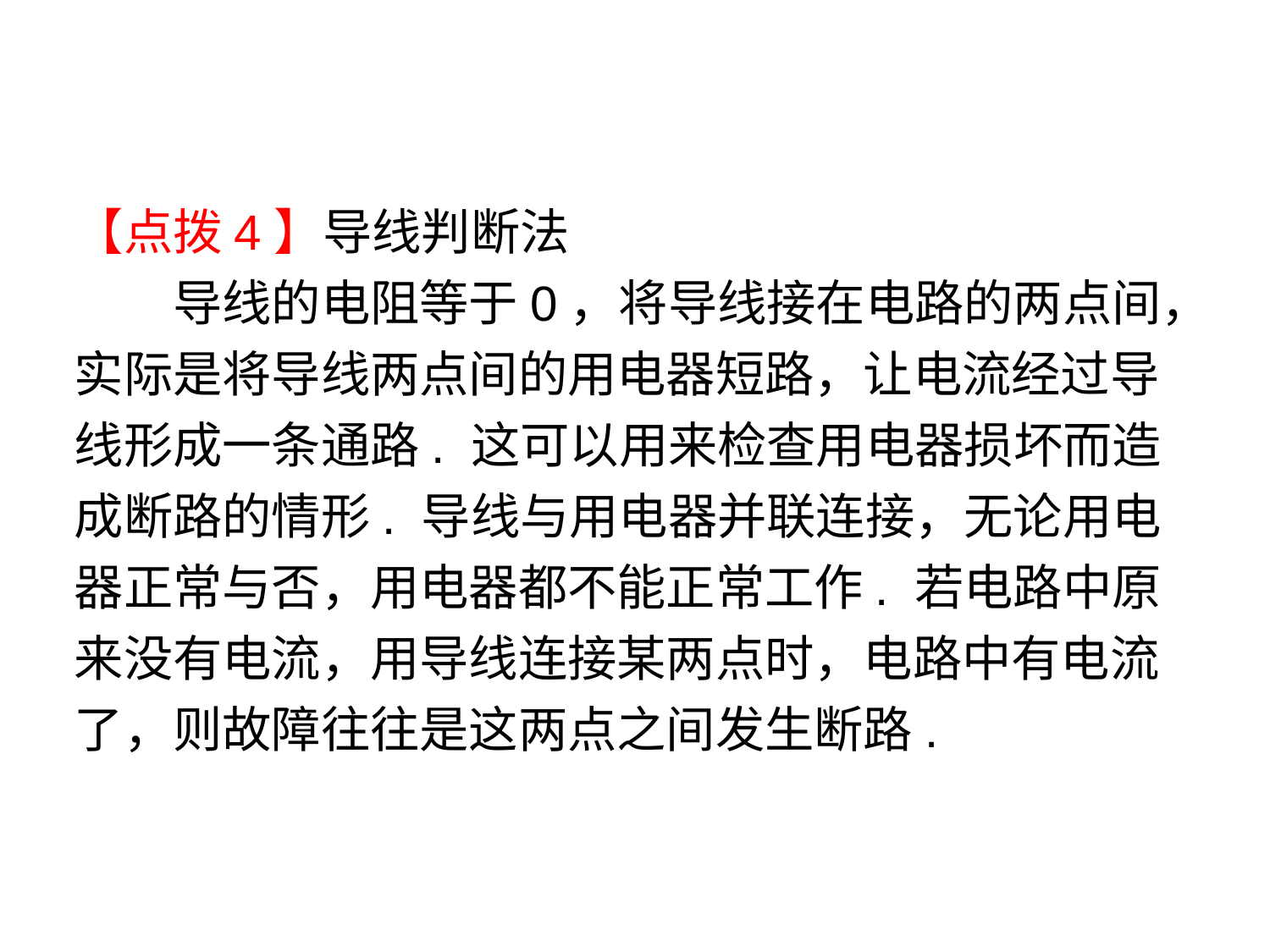

【点拨4】导线判断法
　　导线的电阻等于0，将导线接在电路的两点间，实际是将导线两点间的用电器短路，让电流经过导线形成一条通路. 这可以用来检查用电器损坏而造成断路的情形. 导线与用电器并联连接，无论用电器正常与否，用电器都不能正常工作. 若电路中原来没有电流，用导线连接某两点时，电路中有电流了，则故障往往是这两点之间发生断路.